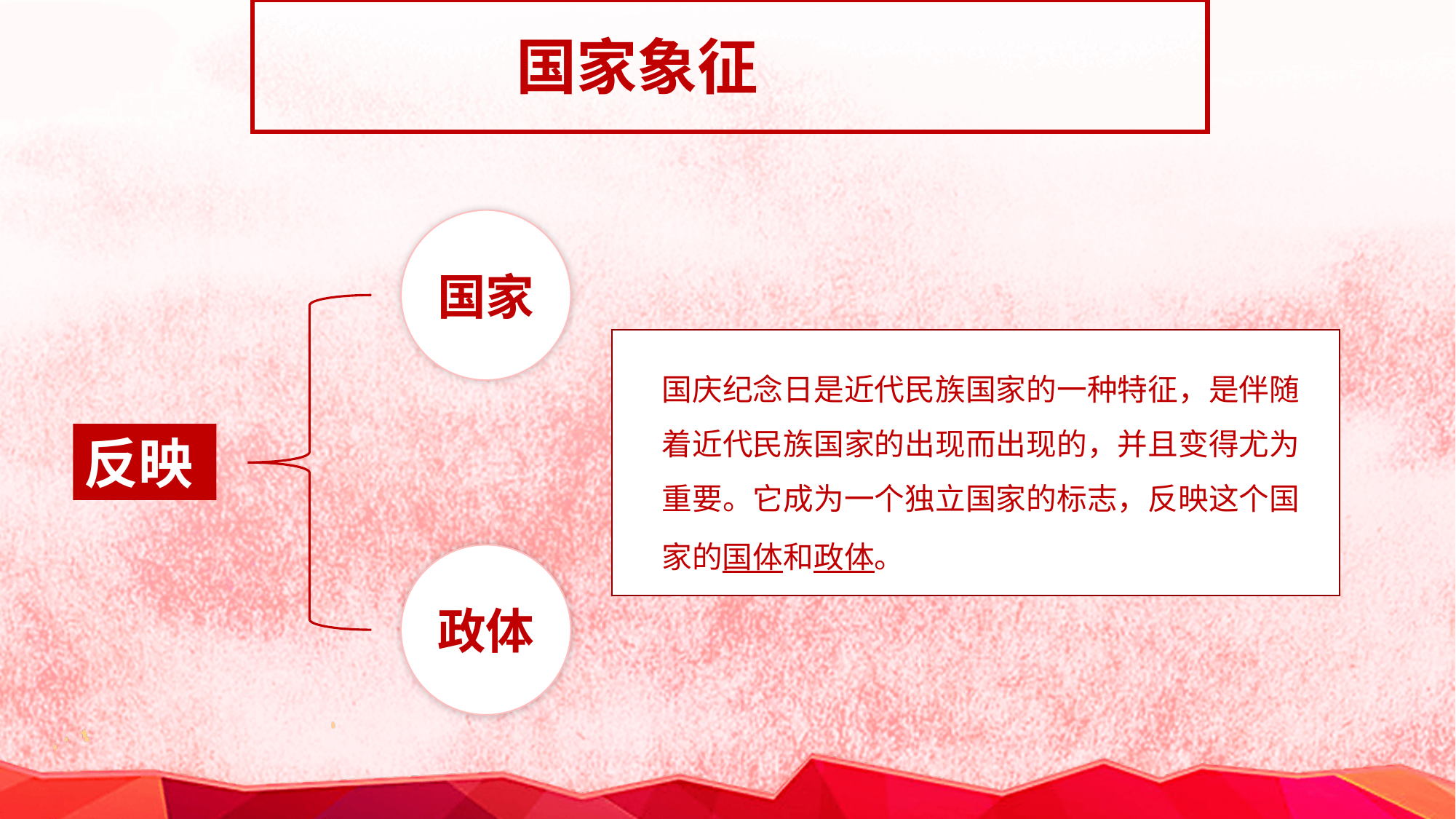

国家象征
国家

国庆纪念日是近代民族国家的一种特征，是伴随着近代民族国家的出现而出现的，并且变得尤为重要。它成为一个独立国家的标志，反映这个国家的国体和政体。
反映
政体